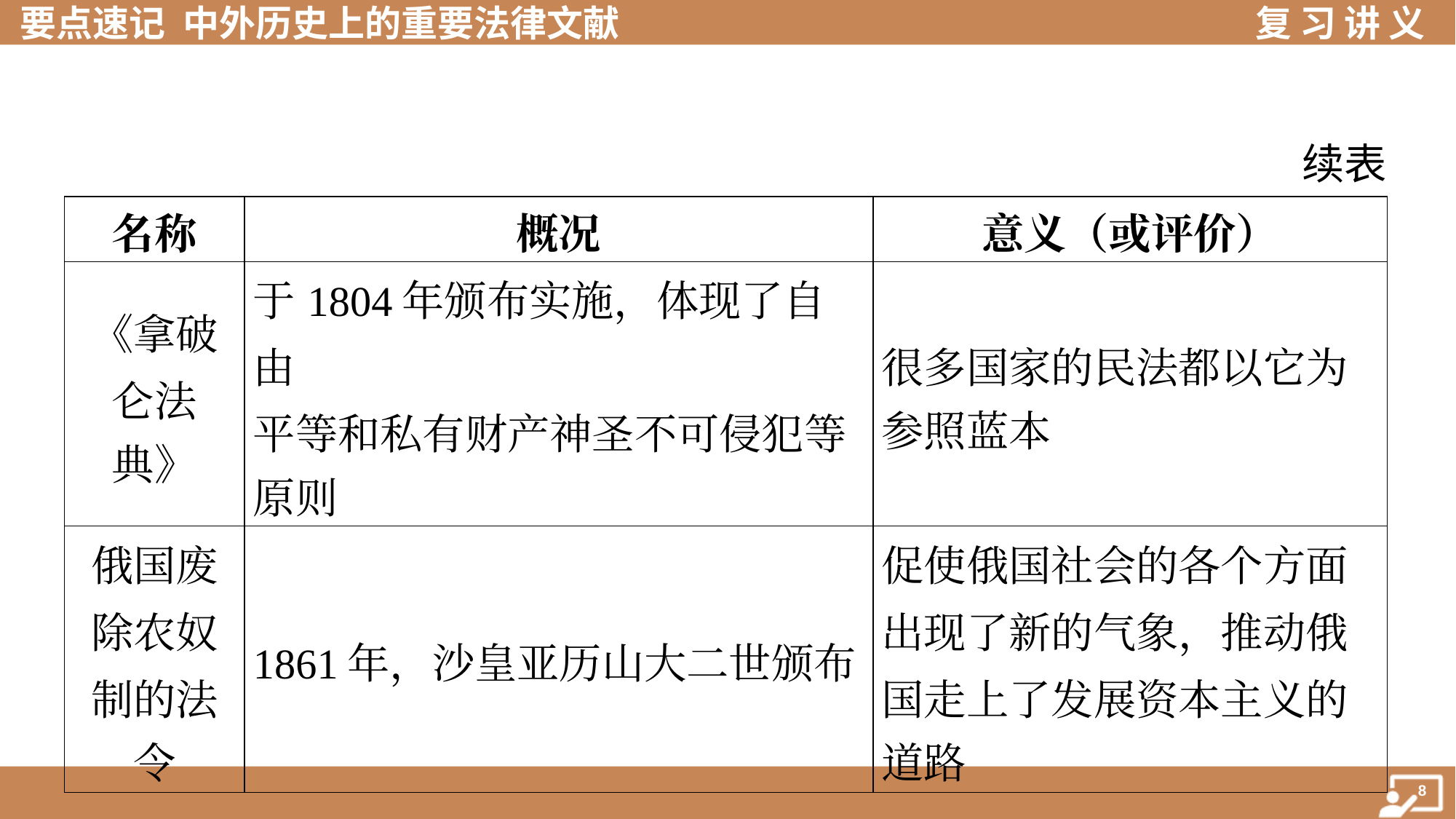

续表
| 名称 | 概况 | 意义（或评价） |
| --- | --- | --- |
| 《拿破 仑法 典》 | 于1804年颁布实施，体现了自由 平等和私有财产神圣不可侵犯等 原则 | 很多国家的民法都以它为 参照蓝本 |
| 俄国废 除农奴 制的法 令 | 1861年，沙皇亚历山大二世颁布 | 促使俄国社会的各个方面 出现了新的气象，推动俄 国走上了发展资本主义的 道路 |